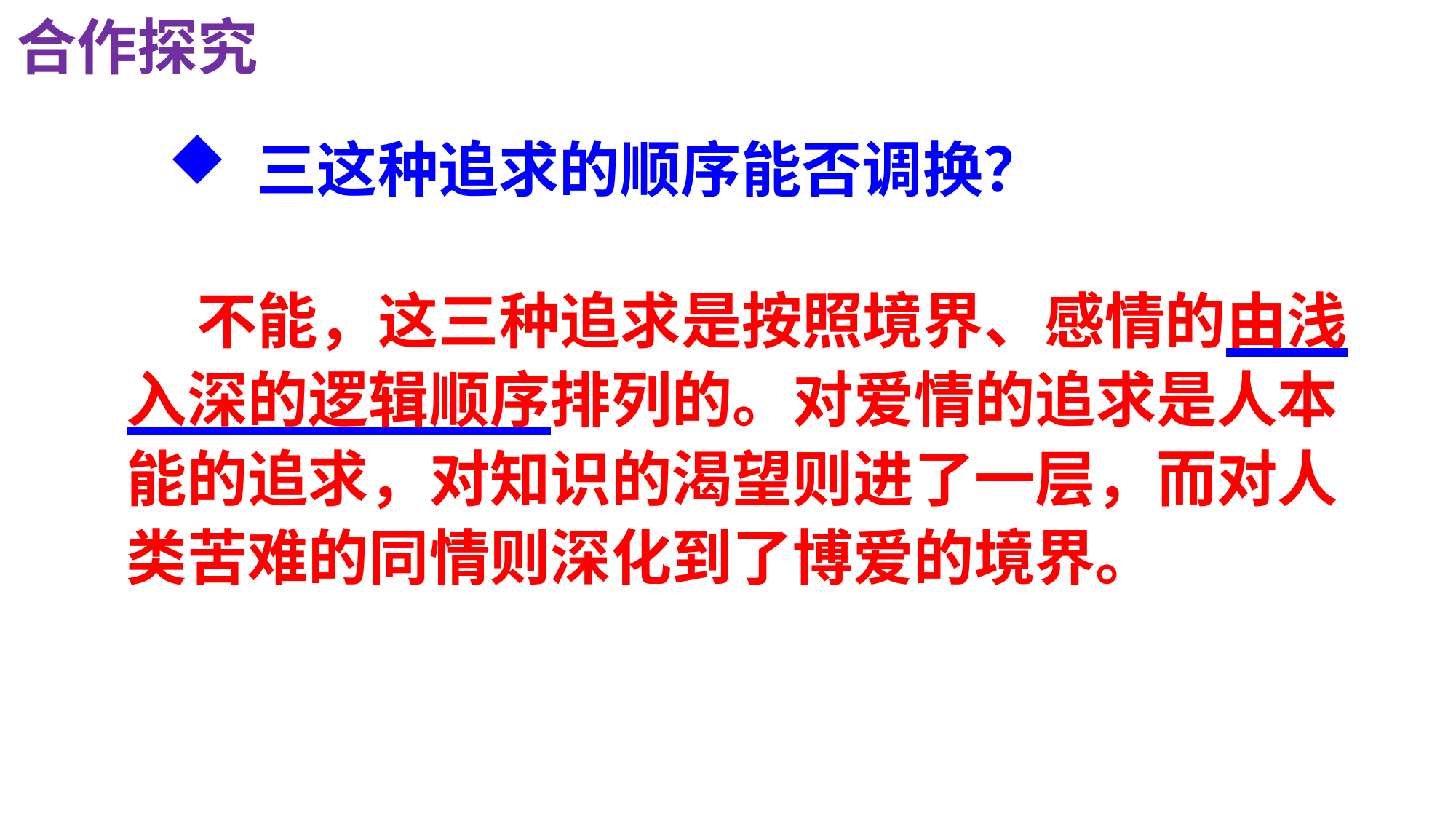

合作探究
# 三这种追求的顺序能否调换？

    不能，这三种追求是按照境界、感情的由浅入深的逻辑顺序排列的。对爱情的追求是人本能的追求，对知识的渴望则进了一层，而对人类苦难的同情则深化到了博爱的境界。